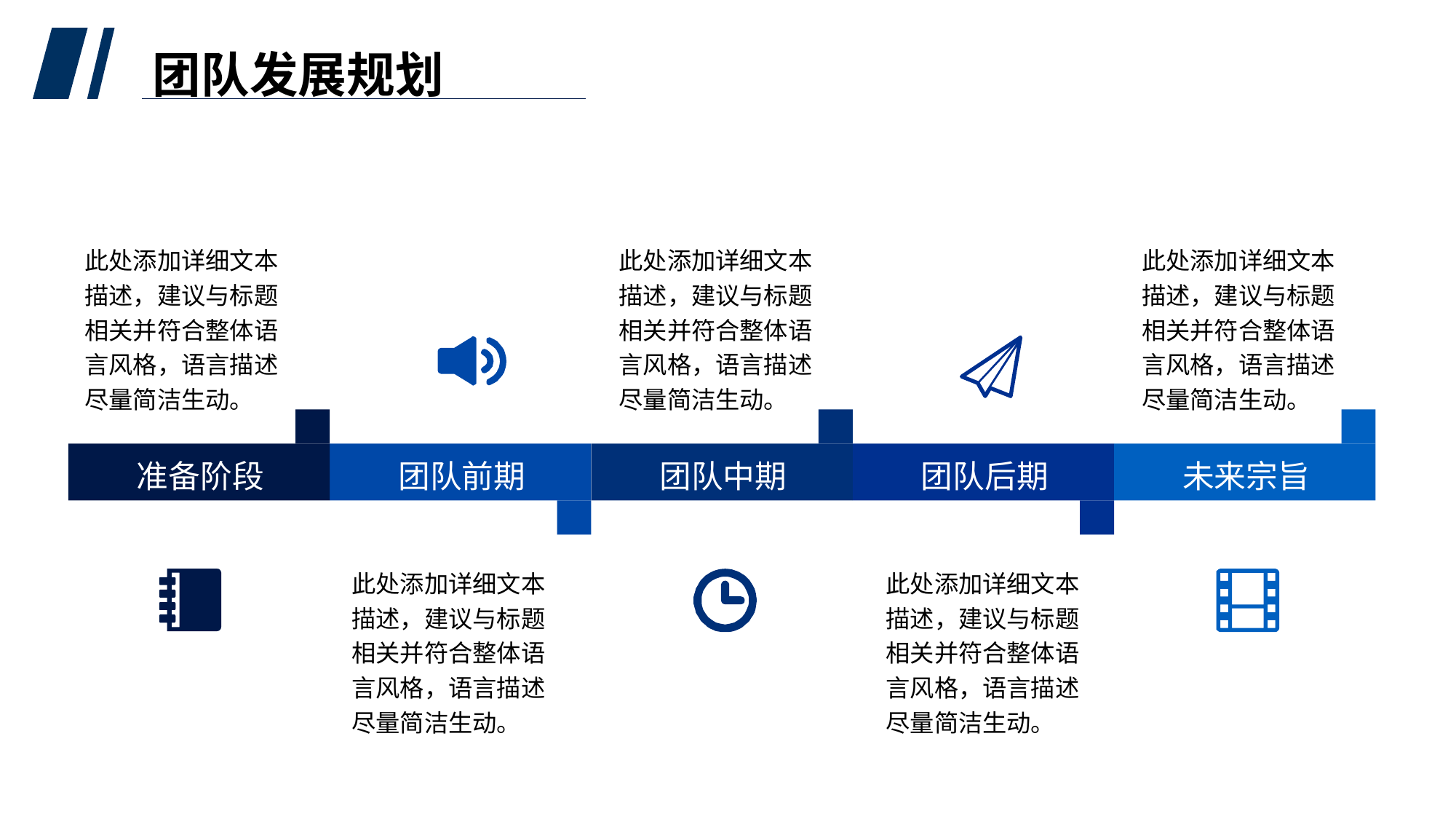

团队发展规划
此处添加详细文本描述，建议与标题相关并符合整体语言风格，语言描述尽量简洁生动。
此处添加详细文本描述，建议与标题相关并符合整体语言风格，语言描述尽量简洁生动。
此处添加详细文本描述，建议与标题相关并符合整体语言风格，语言描述尽量简洁生动。

团队前期
团队中期

团队后期
未来宗旨
准备阶段
此处添加详细文本描述，建议与标题相关并符合整体语言风格，语言描述尽量简洁生动。
此处添加详细文本描述，建议与标题相关并符合整体语言风格，语言描述尽量简洁生动。